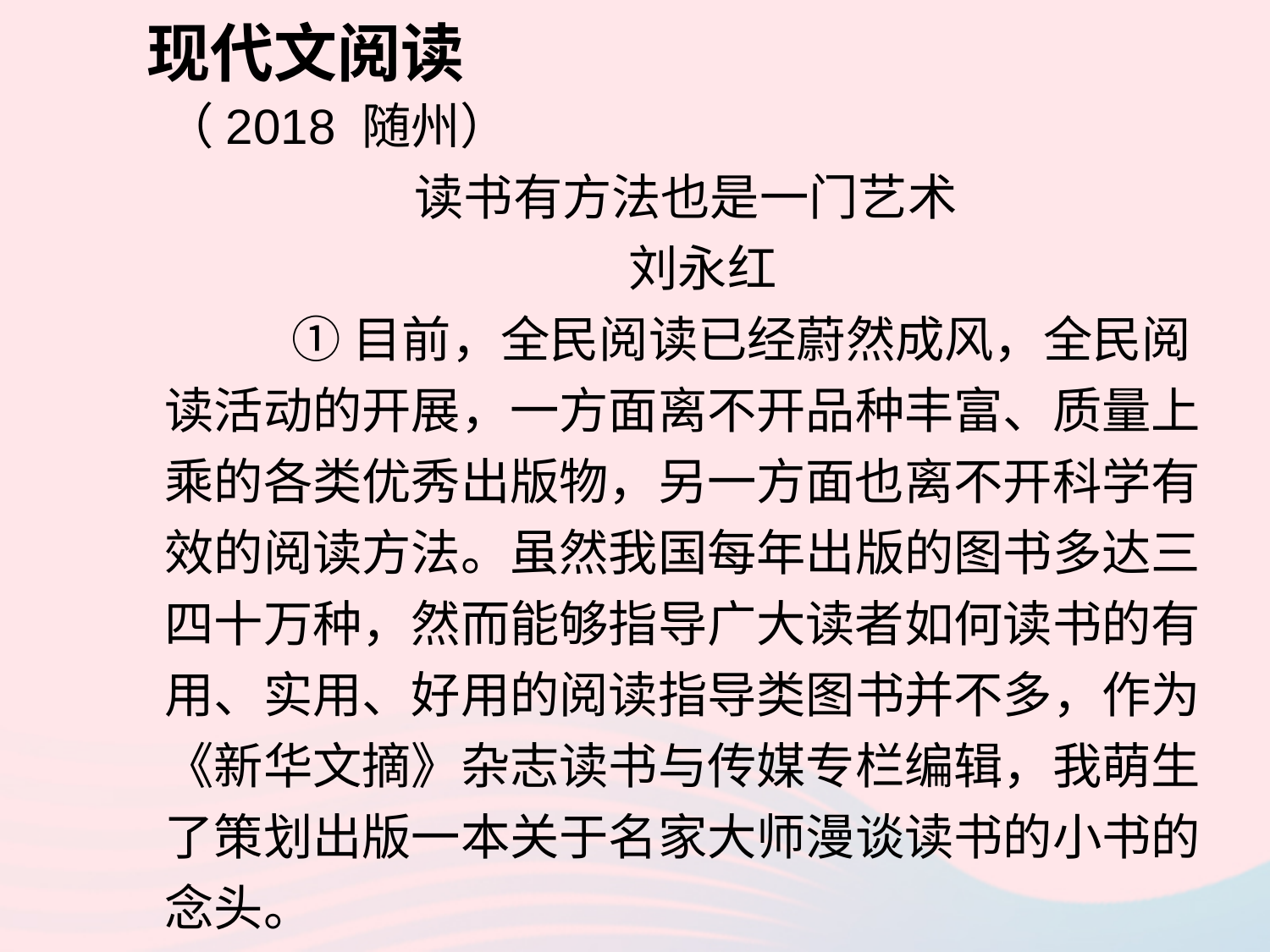

现代文阅读
（2018 随州）
读书有方法也是一门艺术
 刘永红
	①目前，全民阅读已经蔚然成风，全民阅读活动的开展，一方面离不开品种丰富、质量上乘的各类优秀出版物，另一方面也离不开科学有效的阅读方法。虽然我国每年出版的图书多达三四十万种，然而能够指导广大读者如何读书的有用、实用、好用的阅读指导类图书并不多，作为《新华文摘》杂志读书与传媒专栏编辑，我萌生了策划出版一本关于名家大师漫谈读书的小书的念头。